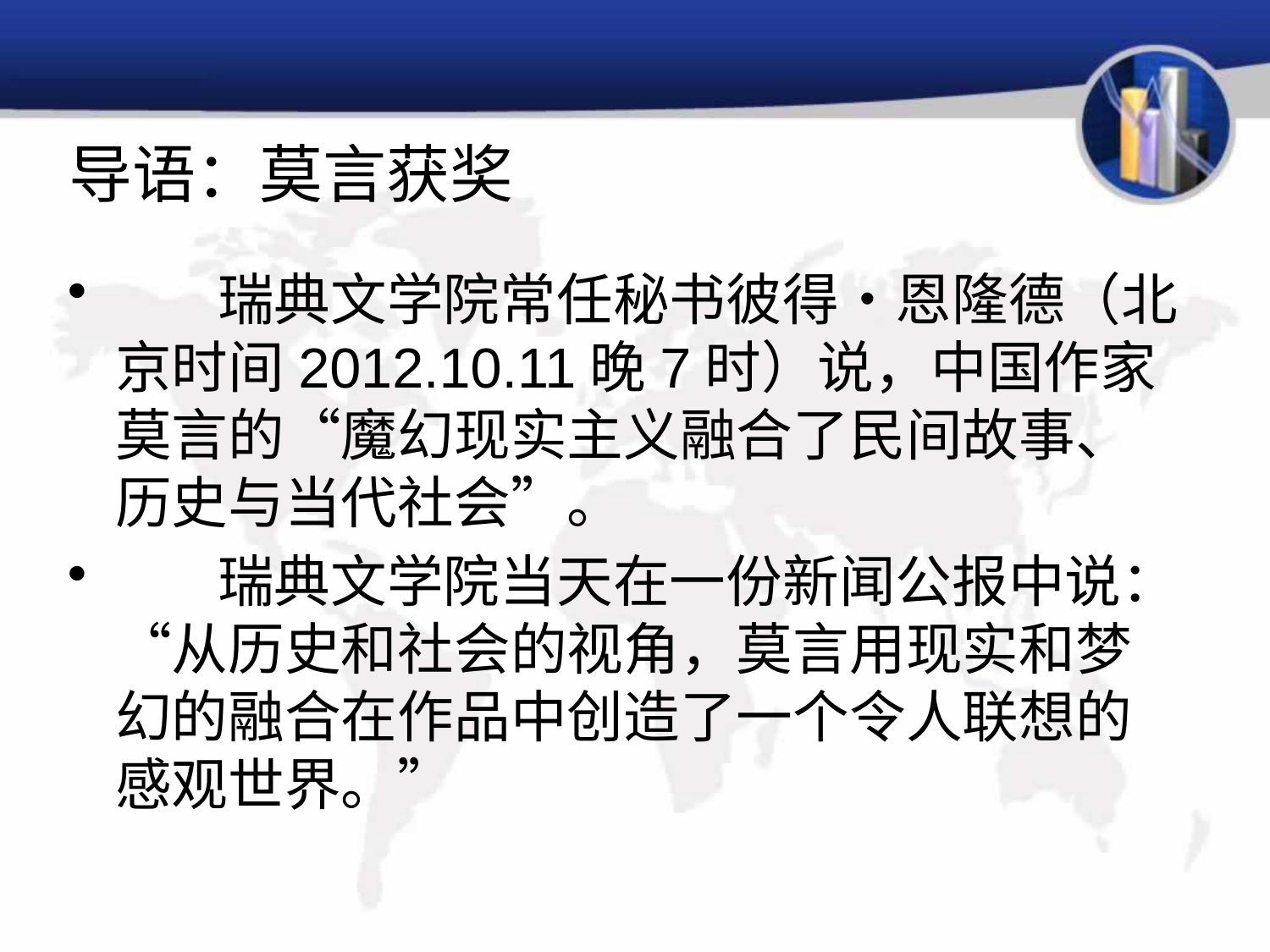

# 导语：莫言获奖
       瑞典文学院常任秘书彼得•恩隆德（北京时间2012.10.11晚7时）说，中国作家莫言的“魔幻现实主义融合了民间故事、历史与当代社会”。
       瑞典文学院当天在一份新闻公报中说：“从历史和社会的视角，莫言用现实和梦幻的融合在作品中创造了一个令人联想的感观世界。”